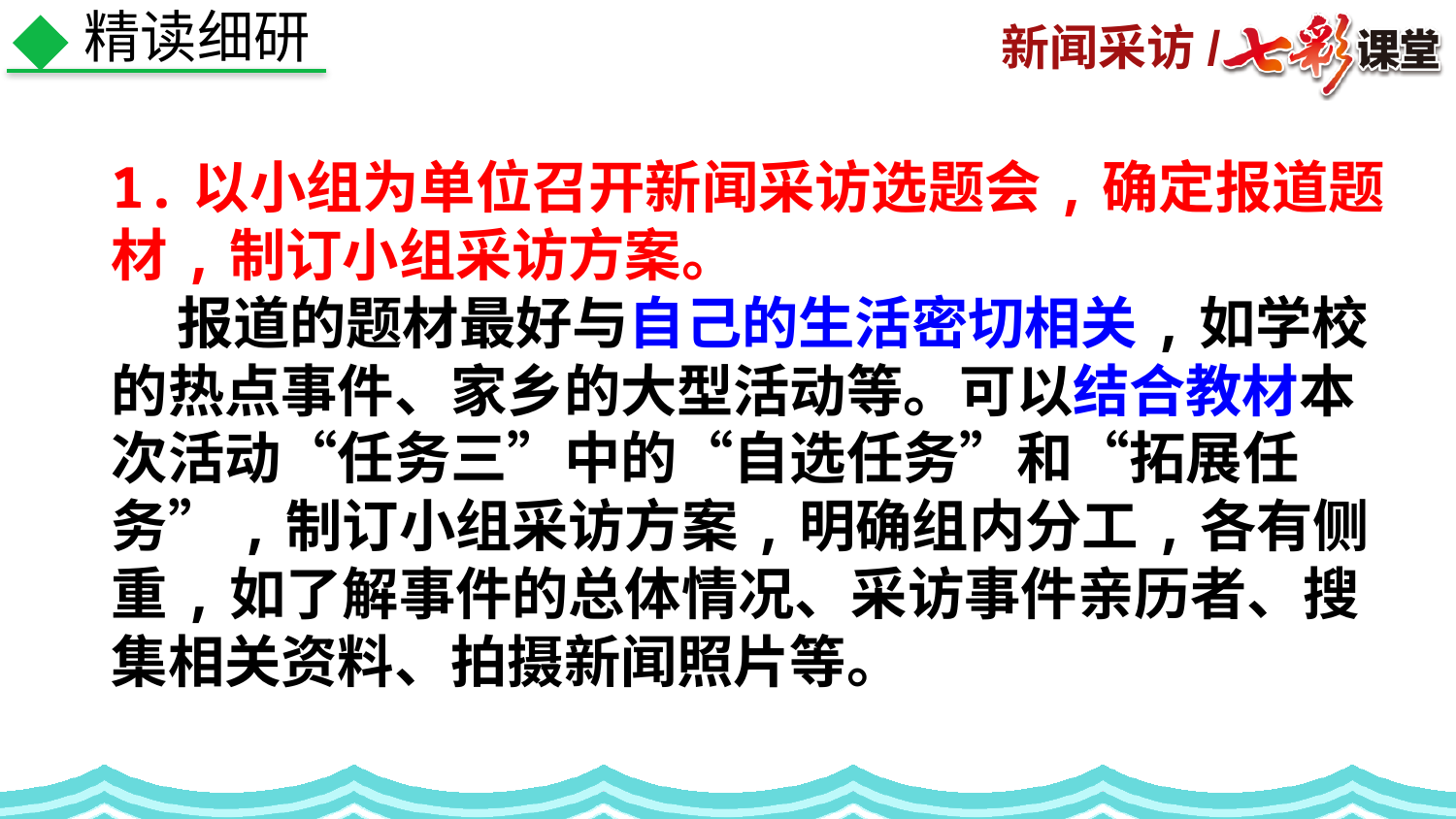

精读细研

1.以小组为单位召开新闻采访选题会,确定报道题材,制订小组采访方案。
    报道的题材最好与自己的生活密切相关,如学校的热点事件、家乡的大型活动等。可以结合教材本次活动“任务三”中的“自选任务”和“拓展任务”,制订小组采访方案,明确组内分工,各有侧重,如了解事件的总体情况、采访事件亲历者、搜集相关资料、拍摄新闻照片等。